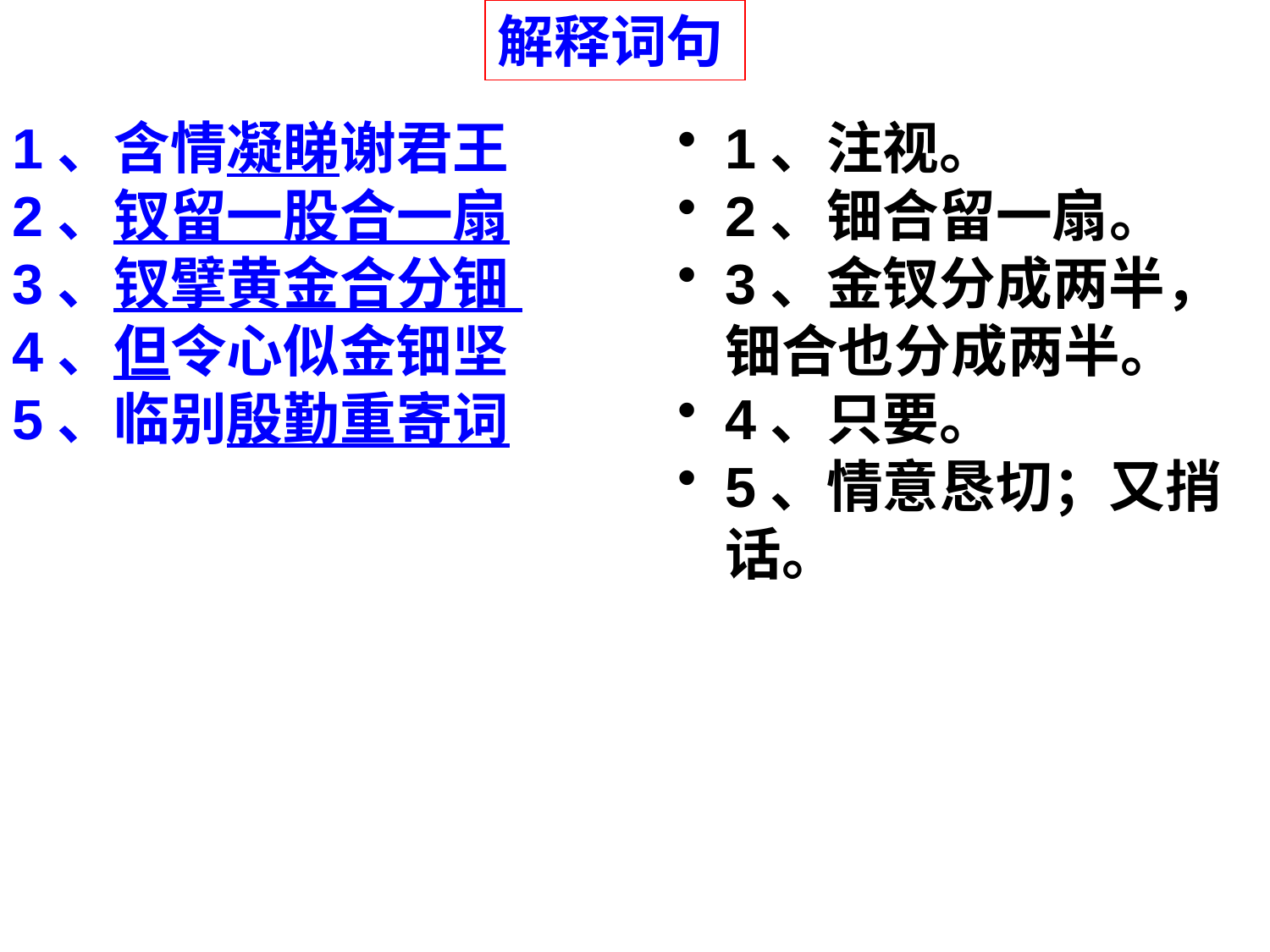

解释词句
1、含情凝睇谢君王
2、钗留一股合一扇
3、钗擘黄金合分钿
4、但令心似金钿坚
5、临别殷勤重寄词
1、注视。
2、钿合留一扇。
3、金钗分成两半，钿合也分成两半。
4、只要。
5、情意恳切；又捎话。